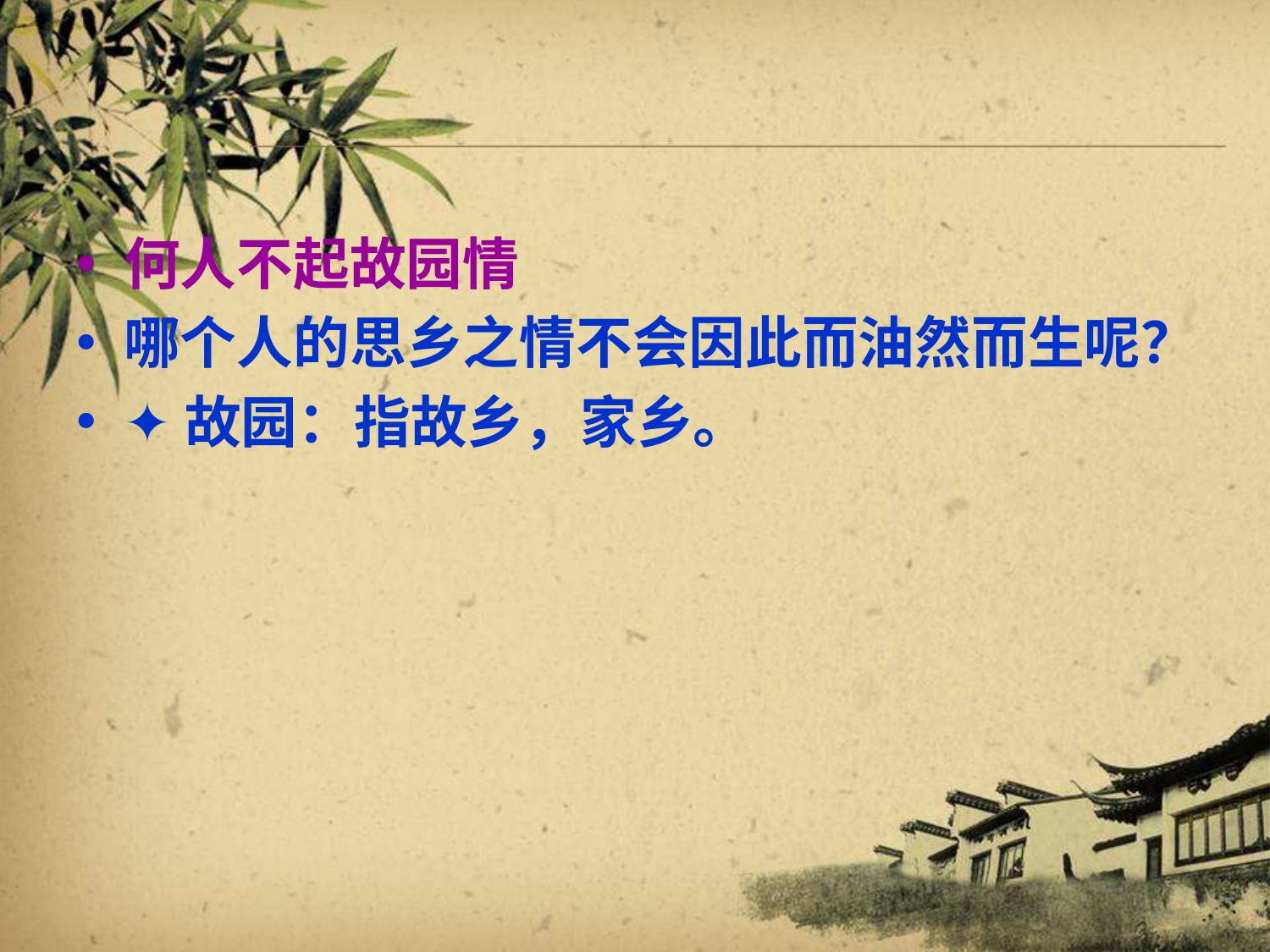

#
何人不起故园情
哪个人的思乡之情不会因此而油然而生呢？
✦故园：指故乡，家乡。